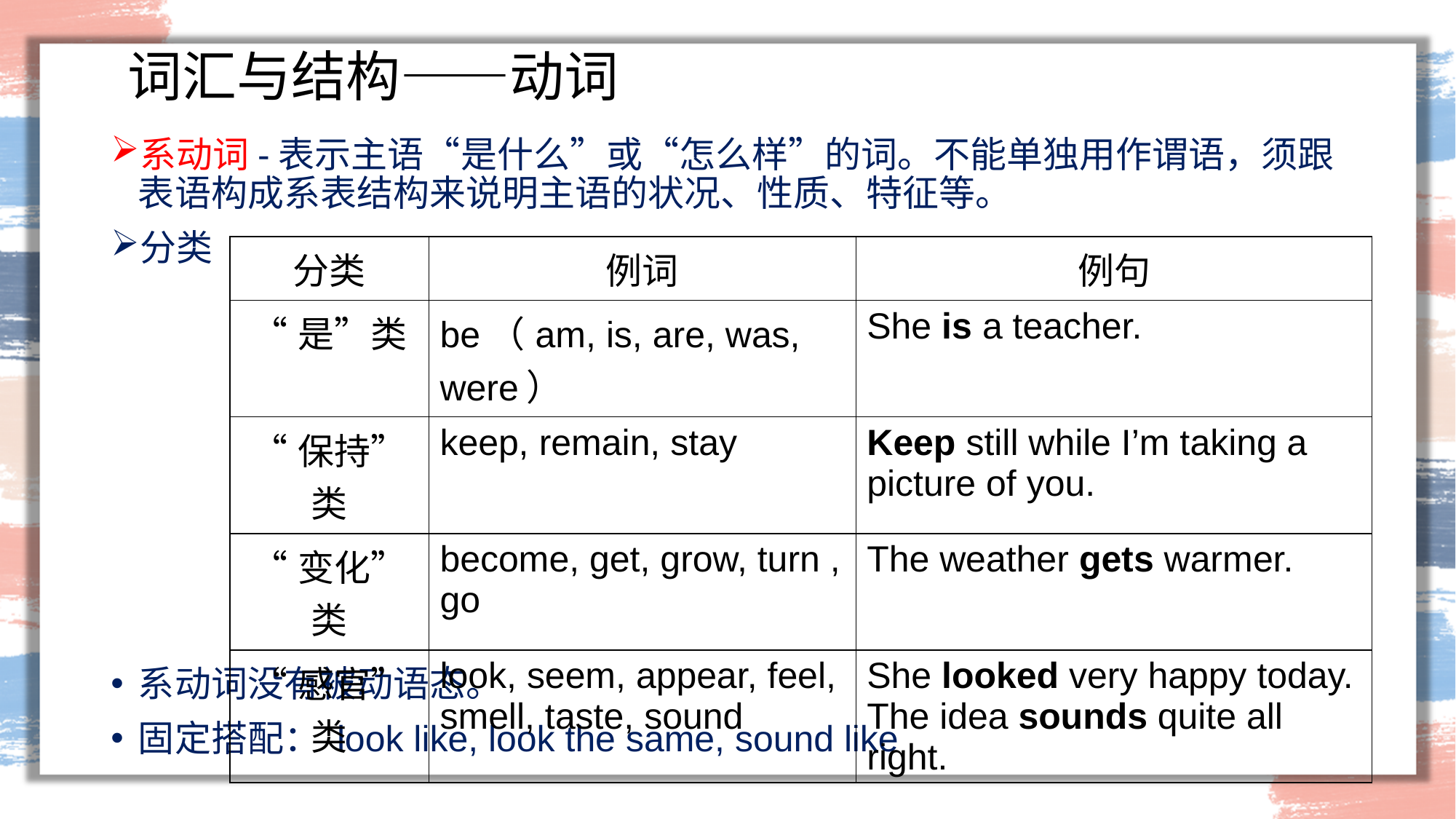

# 词汇与结构——动词
系动词-表示主语“是什么”或“怎么样”的词。不能单独用作谓语，须跟表语构成系表结构来说明主语的状况、性质、特征等。
分类

系动词没有被动语态。
固定搭配： look like, look the same, sound like
| 分类 | 例词 | 例句 |
| --- | --- | --- |
| “是”类 | be（am, is, are, was, were） | She is a teacher. |
| “保持”类 | keep, remain, stay | Keep still while I’m taking a picture of you. |
| “变化”类 | become, get, grow, turn , go | The weather gets warmer. |
| “感官”类 | look, seem, appear, feel, smell, taste, sound | She looked very happy today. The idea sounds quite all right. |